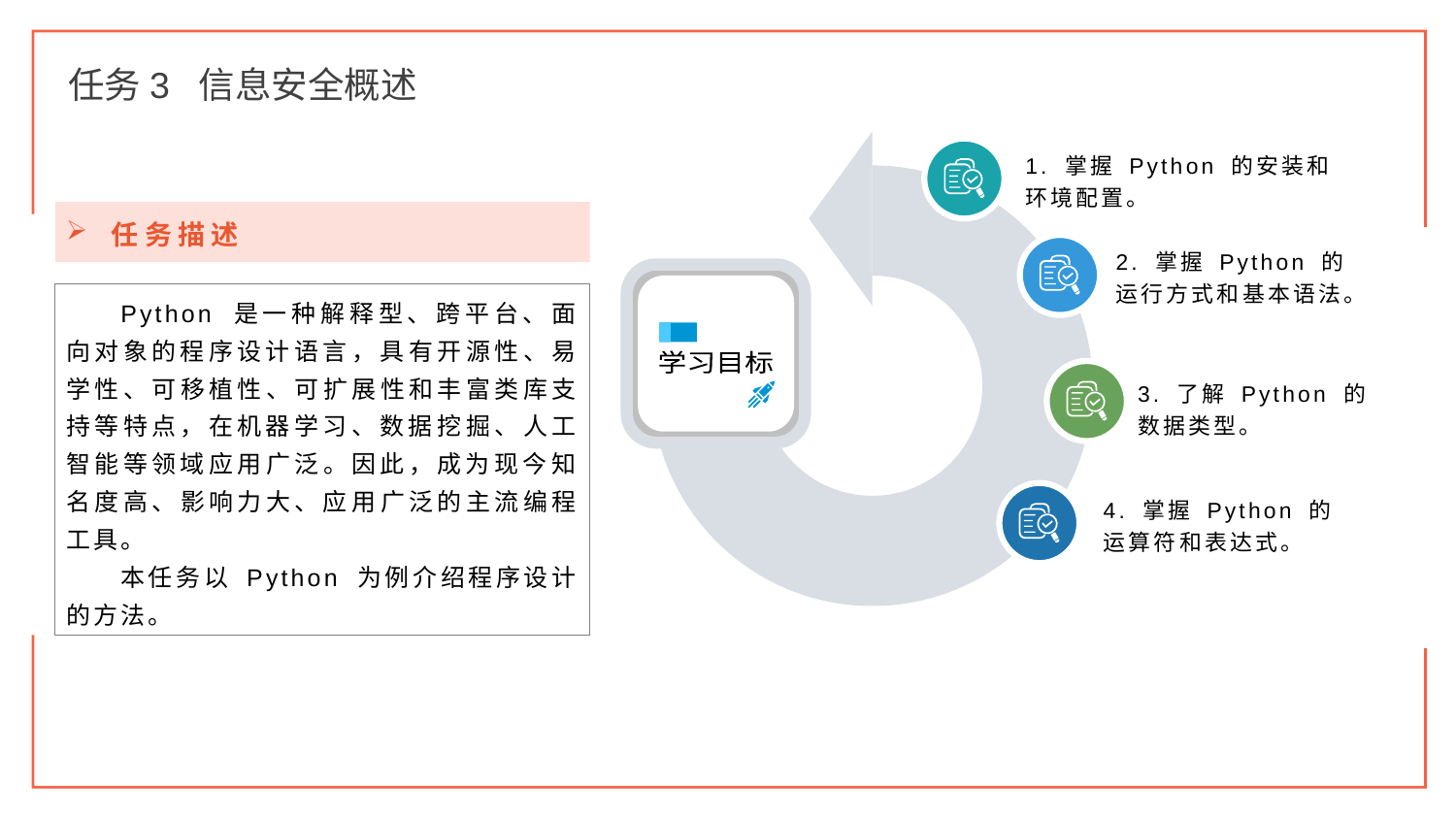

任务3  信息安全概述
1. 掌握 Python 的安装和环境配置。

2. 掌握 Python 的运行方式和基本语法。

学习目标

3. 了解 Python 的数据类型。

4. 掌握 Python 的运算符和表达式。

任务描述
Python 是一种解释型、跨平台、面向对象的程序设计语言，具有开源性、易学性、可移植性、可扩展性和丰富类库支持等特点，在机器学习、数据挖掘、人工智能等领域应用广泛。因此，成为现今知名度高、影响力大、应用广泛的主流编程工具。
本任务以 Python 为例介绍程序设计的方法。